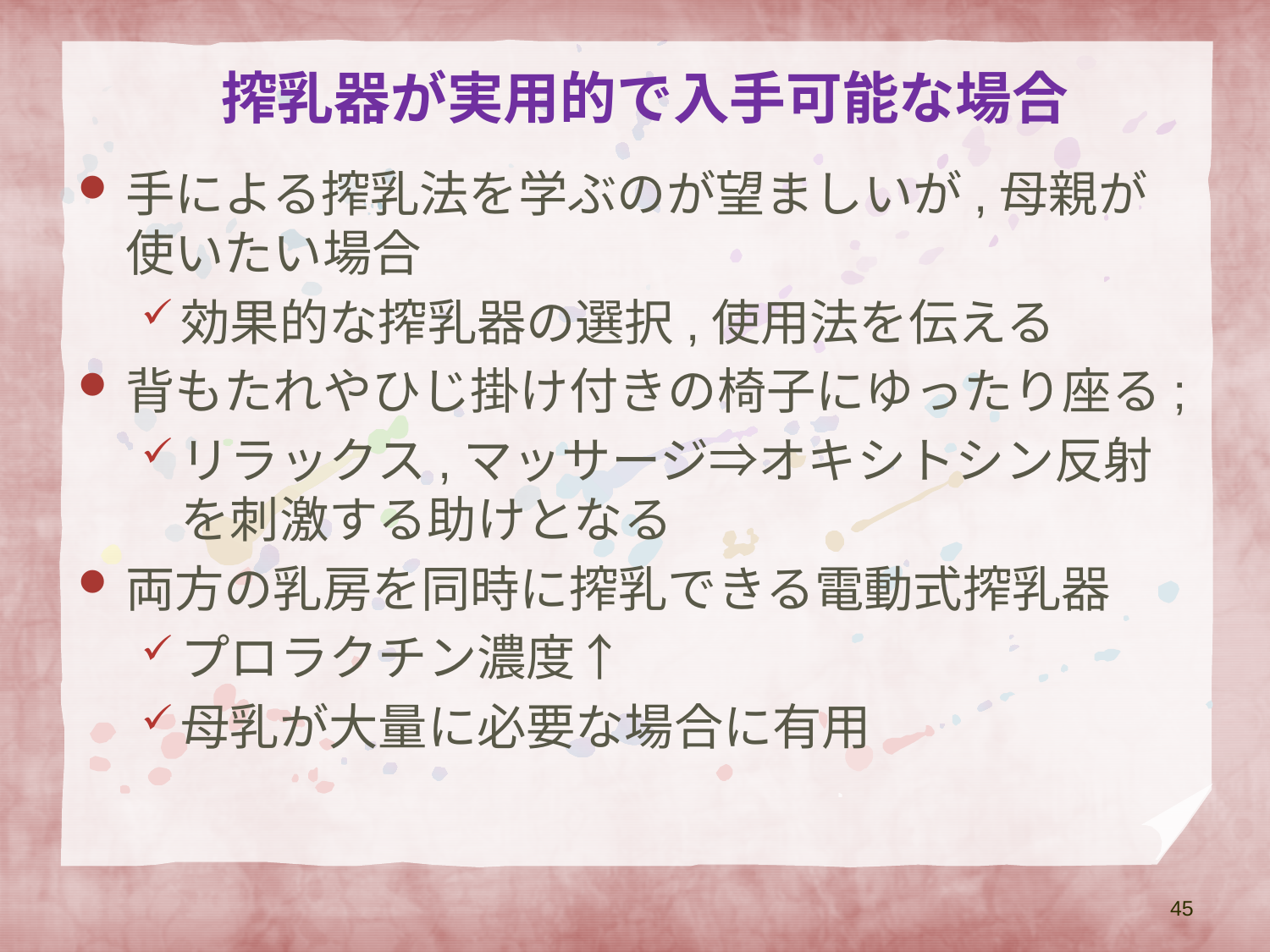

# 搾乳器が実用的で入手可能な場合
手による搾乳法を学ぶのが望ましいが,母親が使いたい場合
効果的な搾乳器の選択,使用法を伝える
背もたれやひじ掛け付きの椅子にゆったり座る;
リラックス,マッサージ⇒オキシトシン反射を刺激する助けとなる
両方の乳房を同時に搾乳できる電動式搾乳器
プロラクチン濃度↑
母乳が大量に必要な場合に有用
45